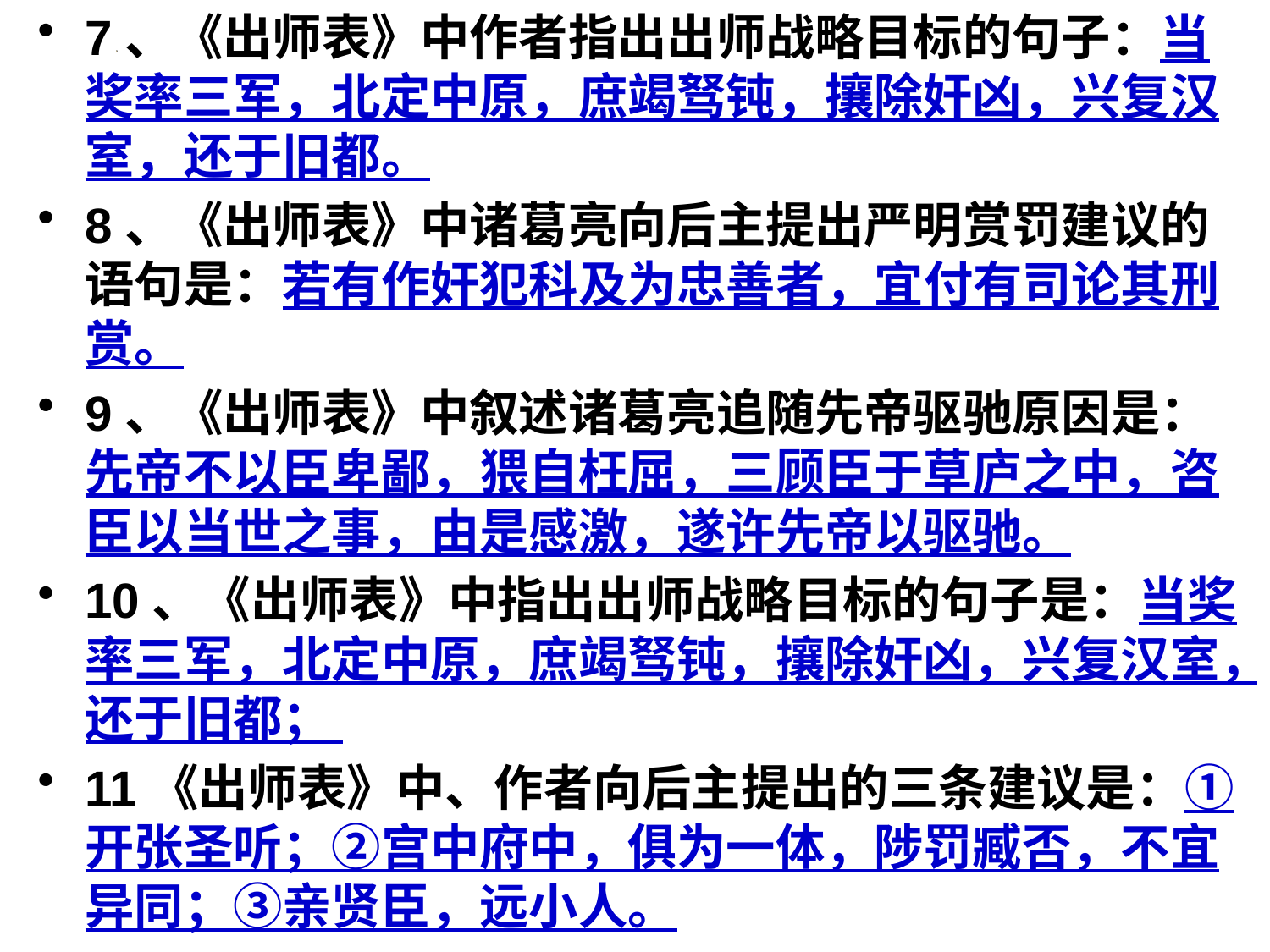

7、《出师表》中作者指出出师战略目标的句子：当奖率三军，北定中原，庶竭驽钝，攘除奸凶，兴复汉室，还于旧都。
8、《出师表》中诸葛亮向后主提出严明赏罚建议的语句是：若有作奸犯科及为忠善者，宜付有司论其刑赏。
9、《出师表》中叙述诸葛亮追随先帝驱驰原因是：先帝不以臣卑鄙，猥自枉屈，三顾臣于草庐之中，咨臣以当世之事，由是感激，遂许先帝以驱驰。
10、《出师表》中指出出师战略目标的句子是：当奖率三军，北定中原，庶竭驽钝，攘除奸凶，兴复汉室，还于旧都；
11《出师表》中、作者向后主提出的三条建议是：①开张圣听；②宫中府中，俱为一体，陟罚臧否，不宜异同；③亲贤臣，远小人。
#